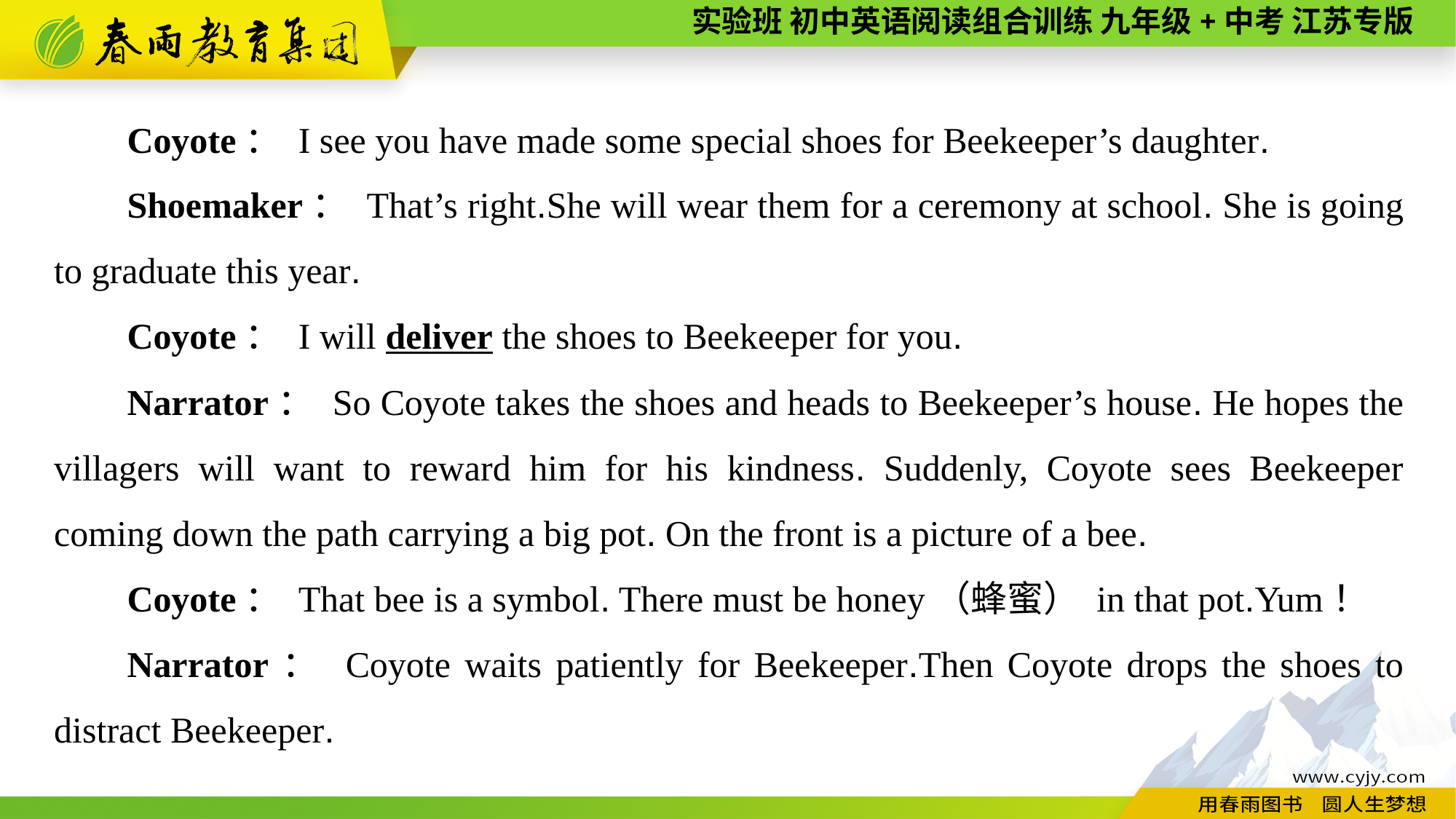

Coyote： I see you have made some special shoes for Beekeeper’s daughter.
Shoemaker： That’s right.She will wear them for a ceremony at school. She is going to graduate this year.
Coyote： I will deliver the shoes to Beekeeper for you.
Narrator： So Coyote takes the shoes and heads to Beekeeper’s house. He hopes the villagers will want to reward him for his kindness. Suddenly, Coyote sees Beekeeper coming down the path carrying a big pot. On the front is a picture of a bee.
Coyote： That bee is a symbol. There must be honey（蜂蜜） in that pot.Yum！
Narrator： Coyote waits patiently for Beekeeper.Then Coyote drops the shoes to distract Beekeeper.